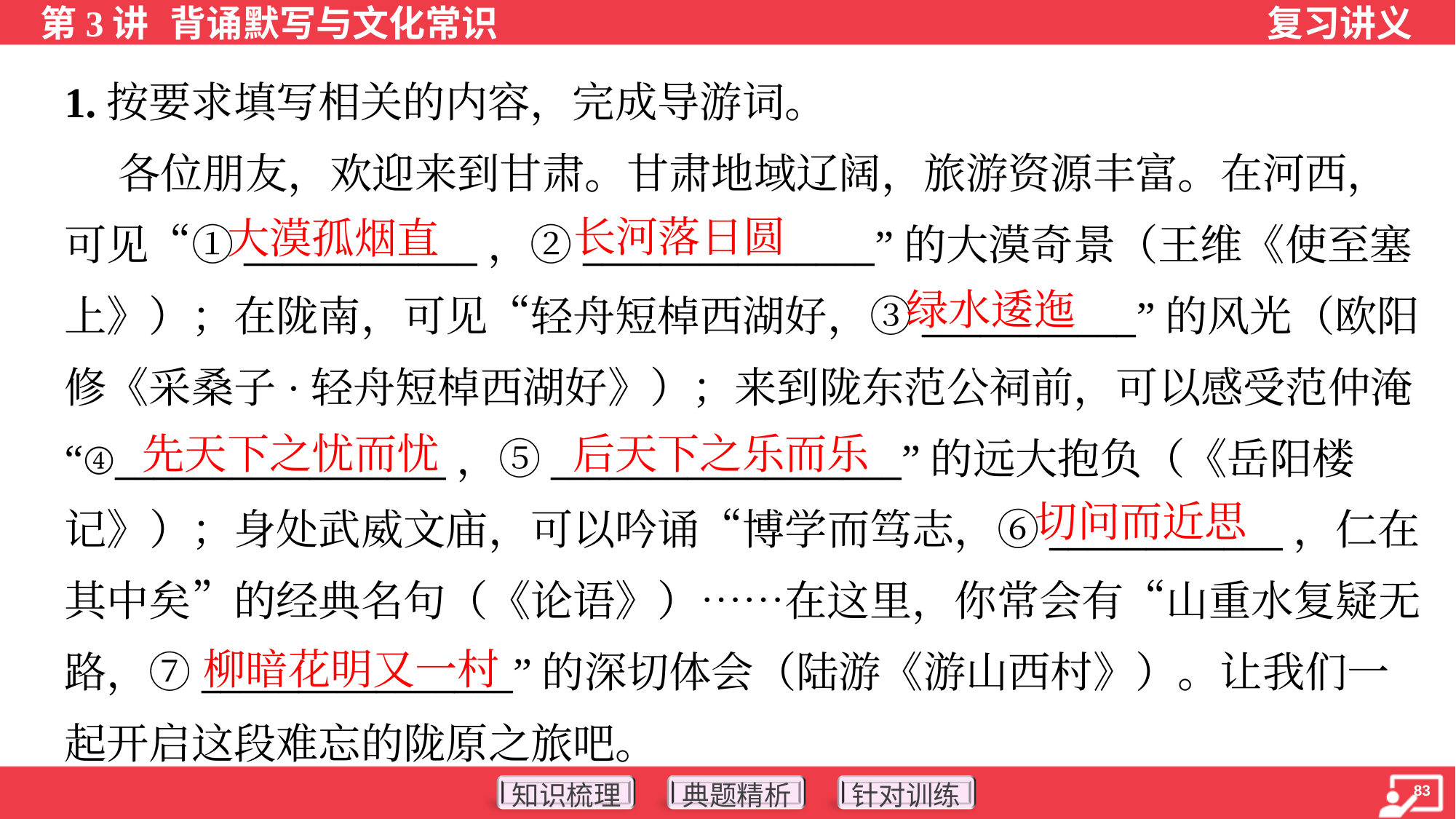

1.按要求填写相关的内容，完成导游词。
    各位朋友，欢迎来到甘肃。甘肃地域辽阔，旅游资源丰富。在河西，
可见“①____________，②_______________”的大漠奇景（王维《使至塞
上》）；在陇南，可见“轻舟短棹西湖好，③___________”的风光（欧阳
修《采桑子·轻舟短棹西湖好》）；来到陇东范公祠前，可以感受范仲淹
“④_________________，⑤__________________”的远大抱负（《岳阳楼
记》）；身处武威文庙，可以吟诵“博学而笃志，⑥____________，仁在
其中矣”的经典名句（《论语》）……在这里，你常会有“山重水复疑无
路，⑦________________”的深切体会（陆游《游山西村》）。让我们一
起开启这段难忘的陇原之旅吧。
长河落日圆
大漠孤烟直
绿水逶迤
先天下之忧而忧
后天下之乐而乐
切问而近思
柳暗花明又一村